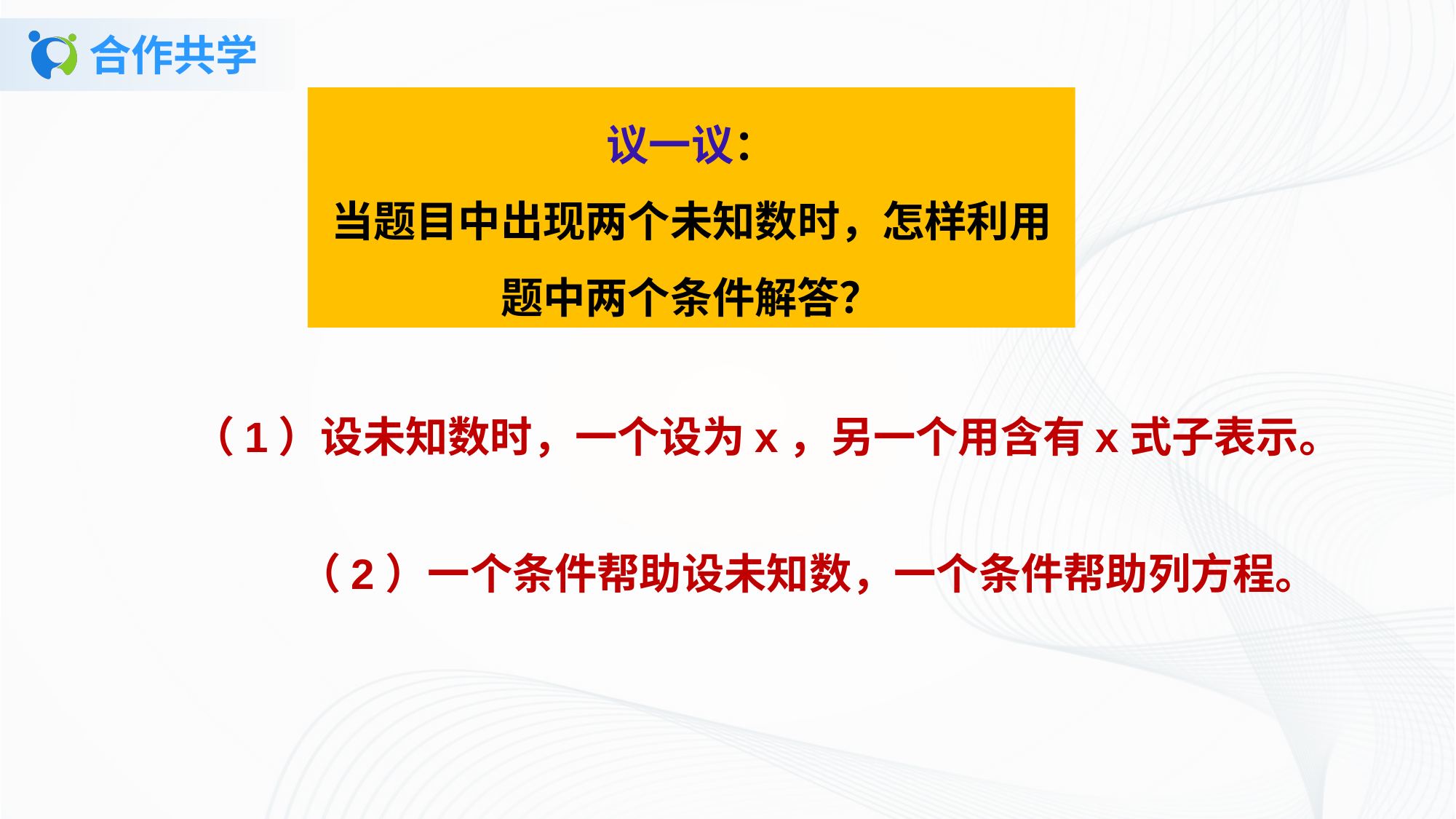

# 合作共学
议一议：
当题目中出现两个未知数时，怎样利用题中两个条件解答？
（1）设未知数时，一个设为x，另一个用含有x式子表示。
（2）一个条件帮助设未知数，一个条件帮助列方程。